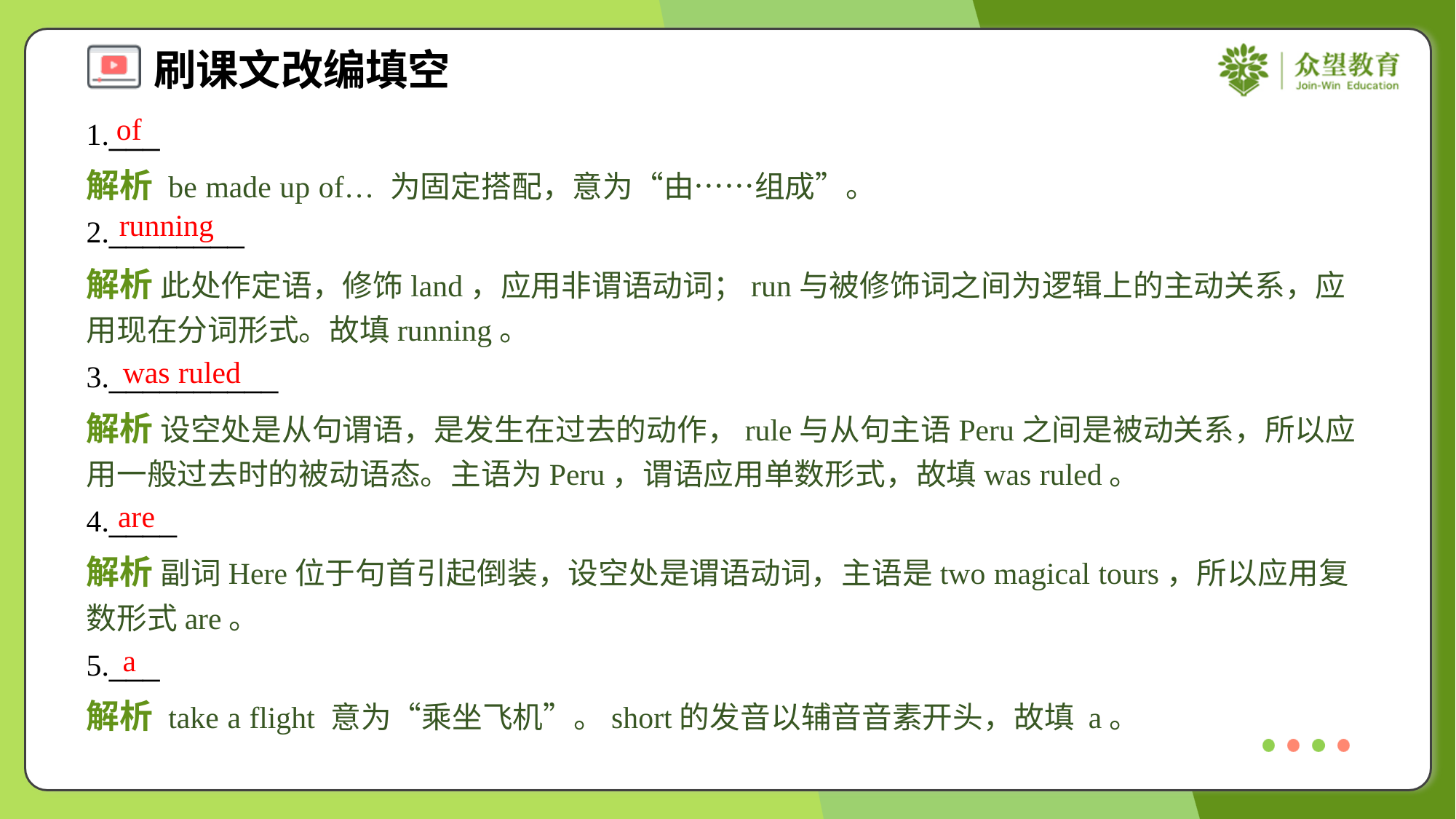

of
1.___
解析 be made up of… 为固定搭配，意为“由……组成”。
running
2.________
解析 此处作定语，修饰land，应用非谓语动词；run与被修饰词之间为逻辑上的主动关系，应用现在分词形式。故填running。
was ruled
3.__________
解析 设空处是从句谓语，是发生在过去的动作，rule与从句主语Peru之间是被动关系，所以应用一般过去时的被动语态。主语为Peru，谓语应用单数形式，故填was ruled。
are
4.____
解析 副词Here位于句首引起倒装，设空处是谓语动词，主语是two magical tours，所以应用复数形式are。
a
5.___
解析 take a flight 意为“乘坐飞机”。short的发音以辅音音素开头，故填 a。